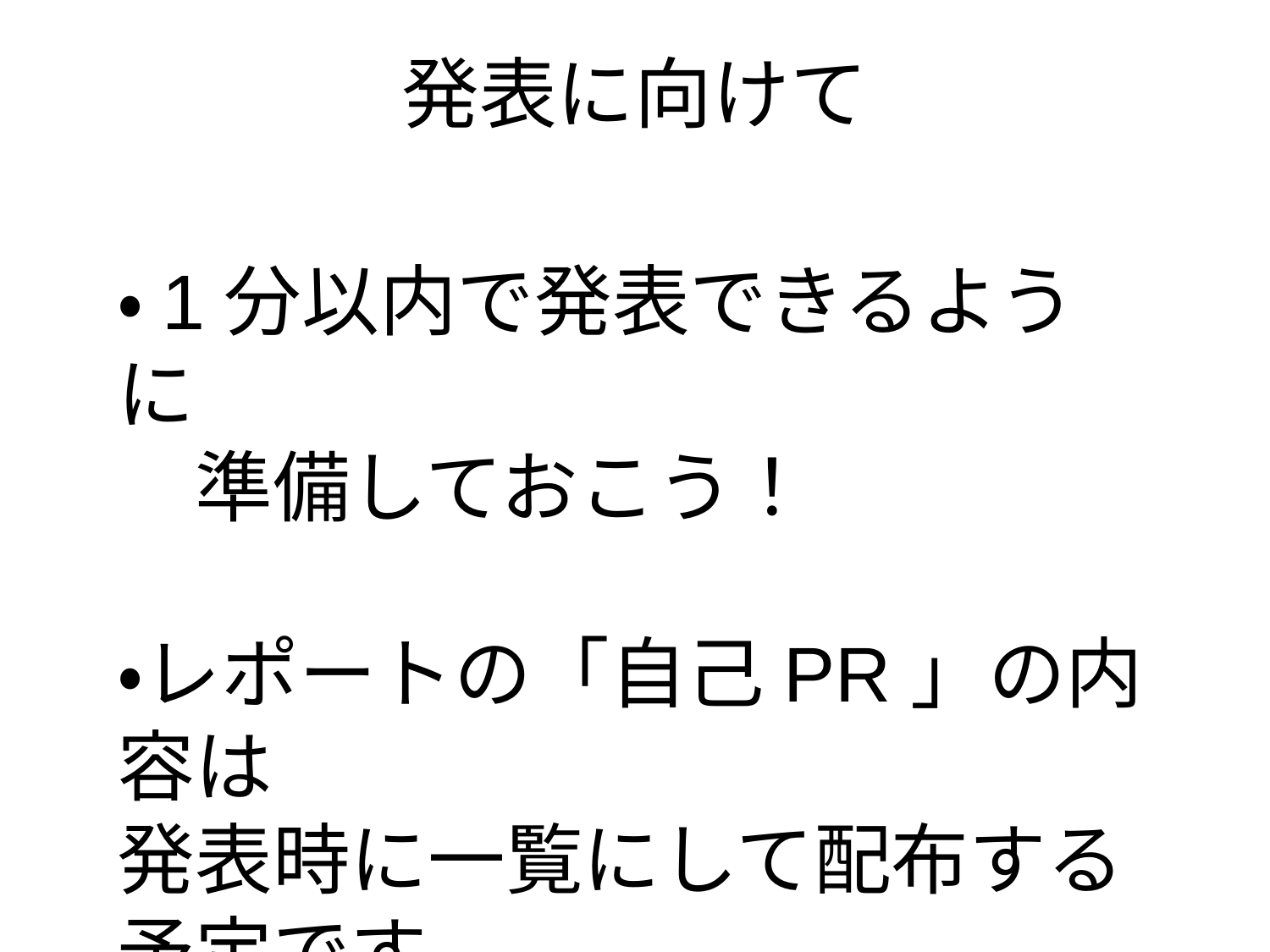

発表に向けて
・1分以内で発表できるように
　準備しておこう！

・レポートの「自己PR」の内容は
発表時に一覧にして配布する
予定です